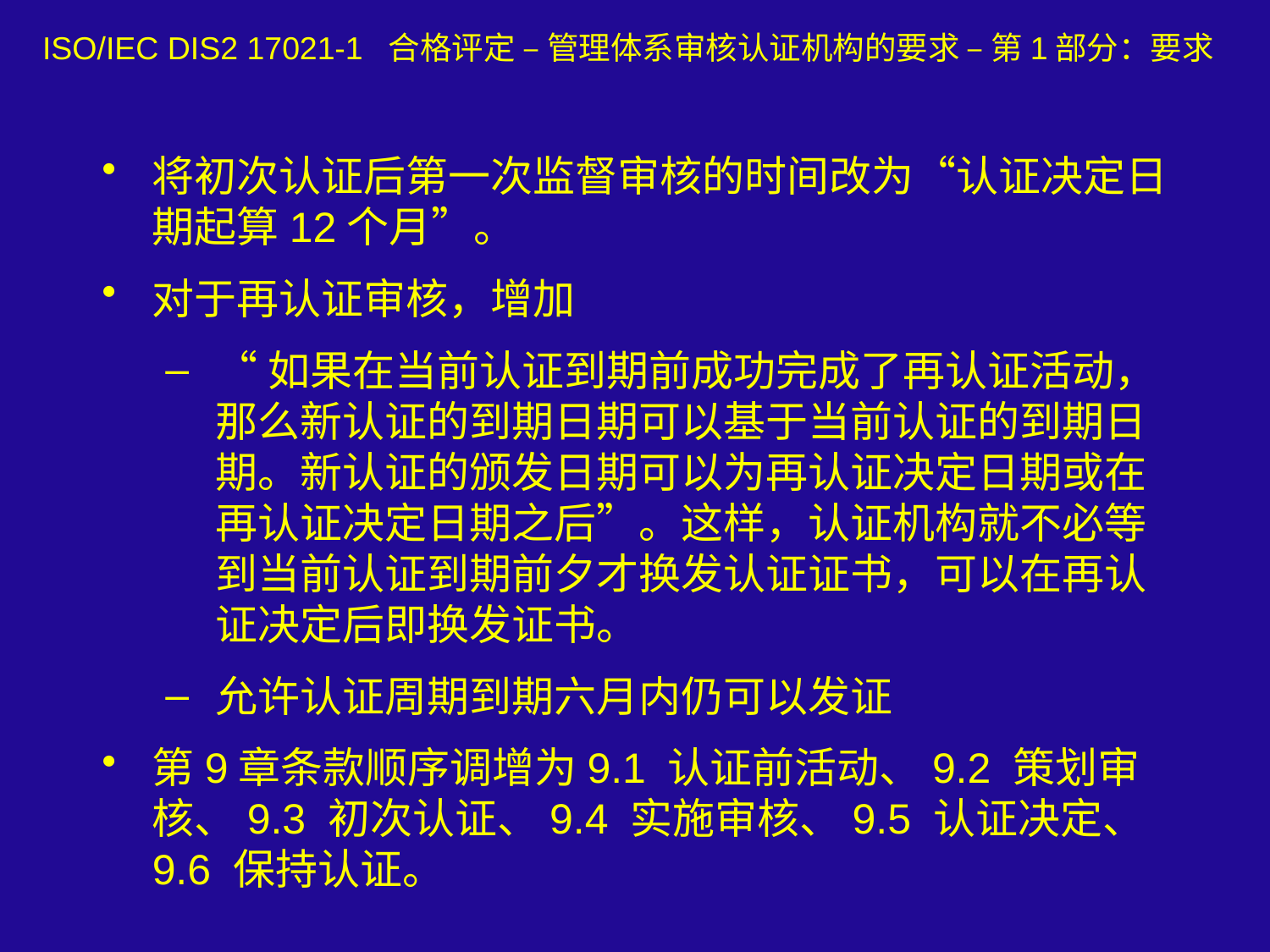

ISO/IEC DIS2 17021-1  合格评定 – 管理体系审核认证机构的要求 – 第1部分：要求
将初次认证后第一次监督审核的时间改为“认证决定日期起算12个月”。
对于再认证审核，增加
“如果在当前认证到期前成功完成了再认证活动，那么新认证的到期日期可以基于当前认证的到期日期。新认证的颁发日期可以为再认证决定日期或在再认证决定日期之后”。这样，认证机构就不必等到当前认证到期前夕才换发认证证书，可以在再认证决定后即换发证书。
允许认证周期到期六月内仍可以发证
第9章条款顺序调增为9.1 认证前活动、9.2 策划审核、9.3 初次认证、9.4 实施审核、9.5 认证决定、9.6 保持认证。